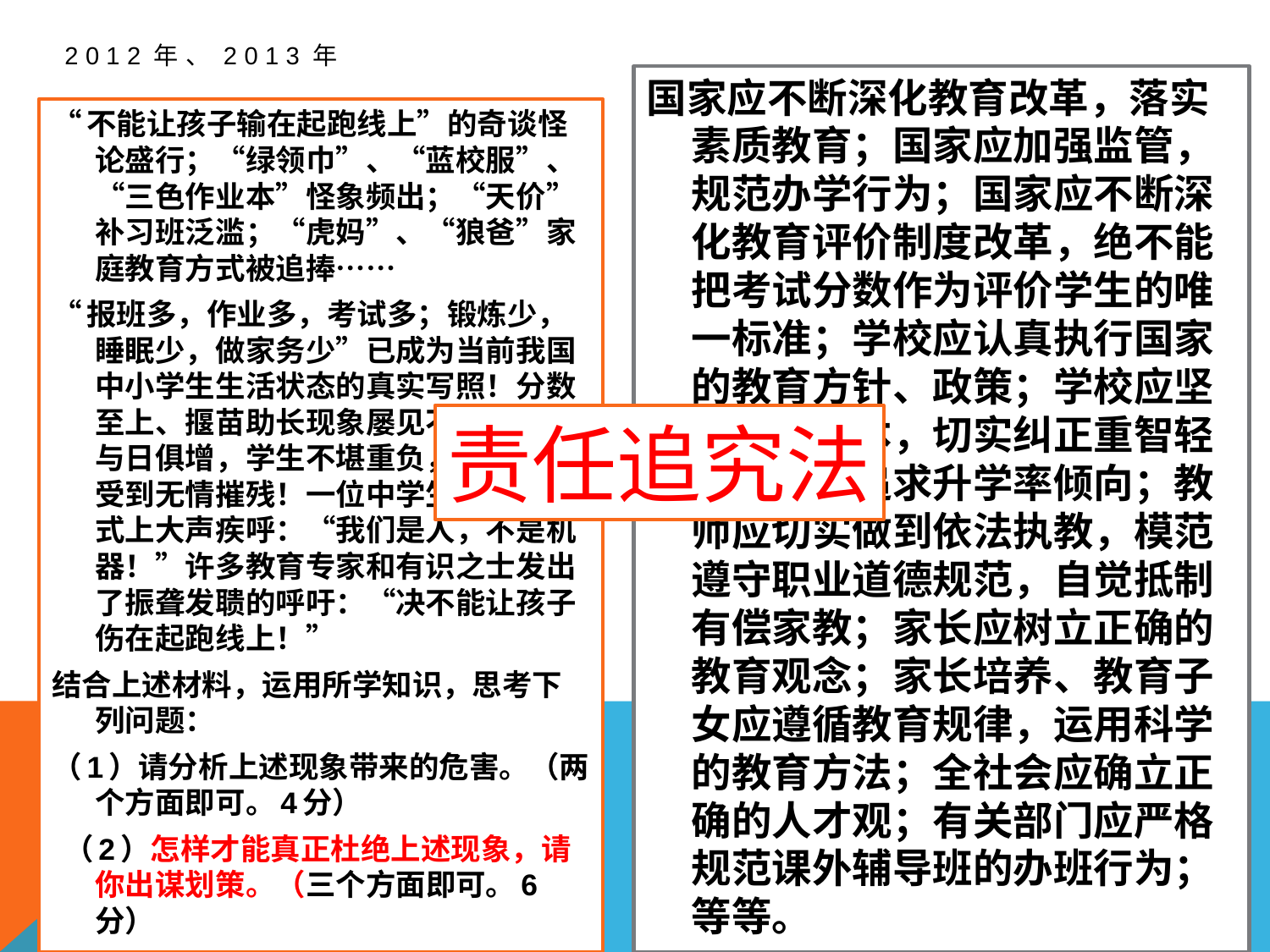

2012年、2013年
国家应不断深化教育改革，落实素质教育；国家应加强监管，规范办学行为；国家应不断深化教育评价制度改革，绝不能把考试分数作为评价学生的唯一标准；学校应认真执行国家的教育方针、政策；学校应坚持育人为本，切实纠正重智轻德、片面追求升学率倾向；教师应切实做到依法执教，模范遵守职业道德规范，自觉抵制有偿家教；家长应树立正确的教育观念；家长培养、教育子女应遵循教育规律，运用科学的教育方法；全社会应确立正确的人才观；有关部门应严格规范课外辅导班的办班行为；等等。

“不能让孩子输在起跑线上”的奇谈怪论盛行；“绿领巾”、“蓝校服”、“三色作业本”怪象频出；“天价”补习班泛滥；“虎妈”、“狼爸”家庭教育方式被追捧……
“报班多，作业多，考试多；锻炼少，睡眠少，做家务少”已成为当前我国中小学生生活状态的真实写照！分数至上、揠苗助长现象屡见不鲜。压力与日俱增，学生不堪重负，身心健康受到无情摧残！一位中学生在升旗仪式上大声疾呼：“我们是人，不是机器！”许多教育专家和有识之士发出了振聋发聩的呼吁：“决不能让孩子伤在起跑线上！”
结合上述材料，运用所学知识，思考下列问题：
（1）请分析上述现象带来的危害。（两个方面即可。4分）
 （2）怎样才能真正杜绝上述现象，请你出谋划策。（三个方面即可。6分）

责任追究法